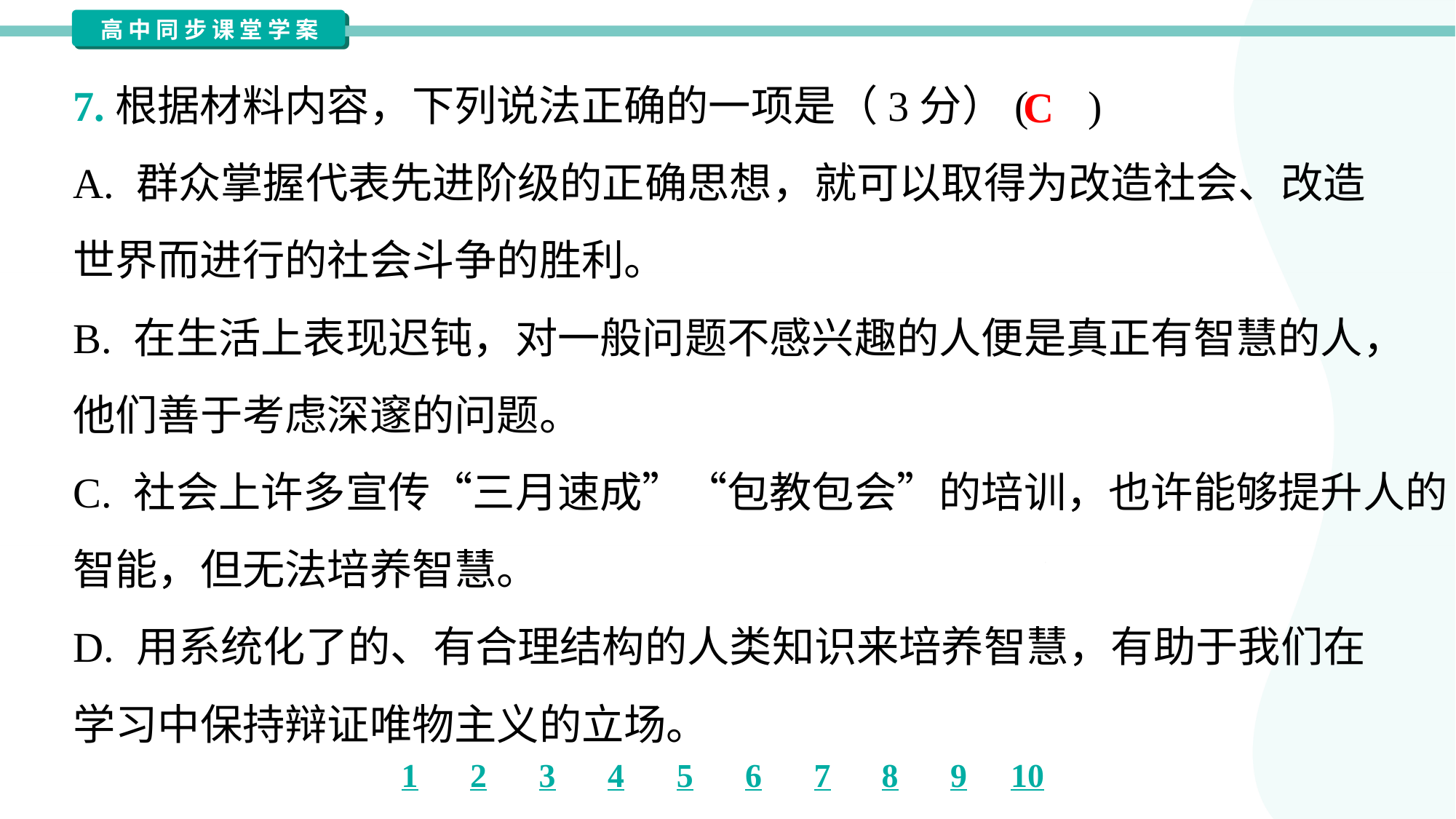

7.根据材料内容，下列说法正确的一项是（3分）(     )
C
A. 群众掌握代表先进阶级的正确思想，就可以取得为改造社会、改造
世界而进行的社会斗争的胜利。
B. 在生活上表现迟钝，对一般问题不感兴趣的人便是真正有智慧的人，
他们善于考虑深邃的问题。
C. 社会上许多宣传“三月速成”“包教包会”的培训，也许能够提升人的
智能，但无法培养智慧。
D. 用系统化了的、有合理结构的人类知识来培养智慧，有助于我们在
学习中保持辩证唯物主义的立场。